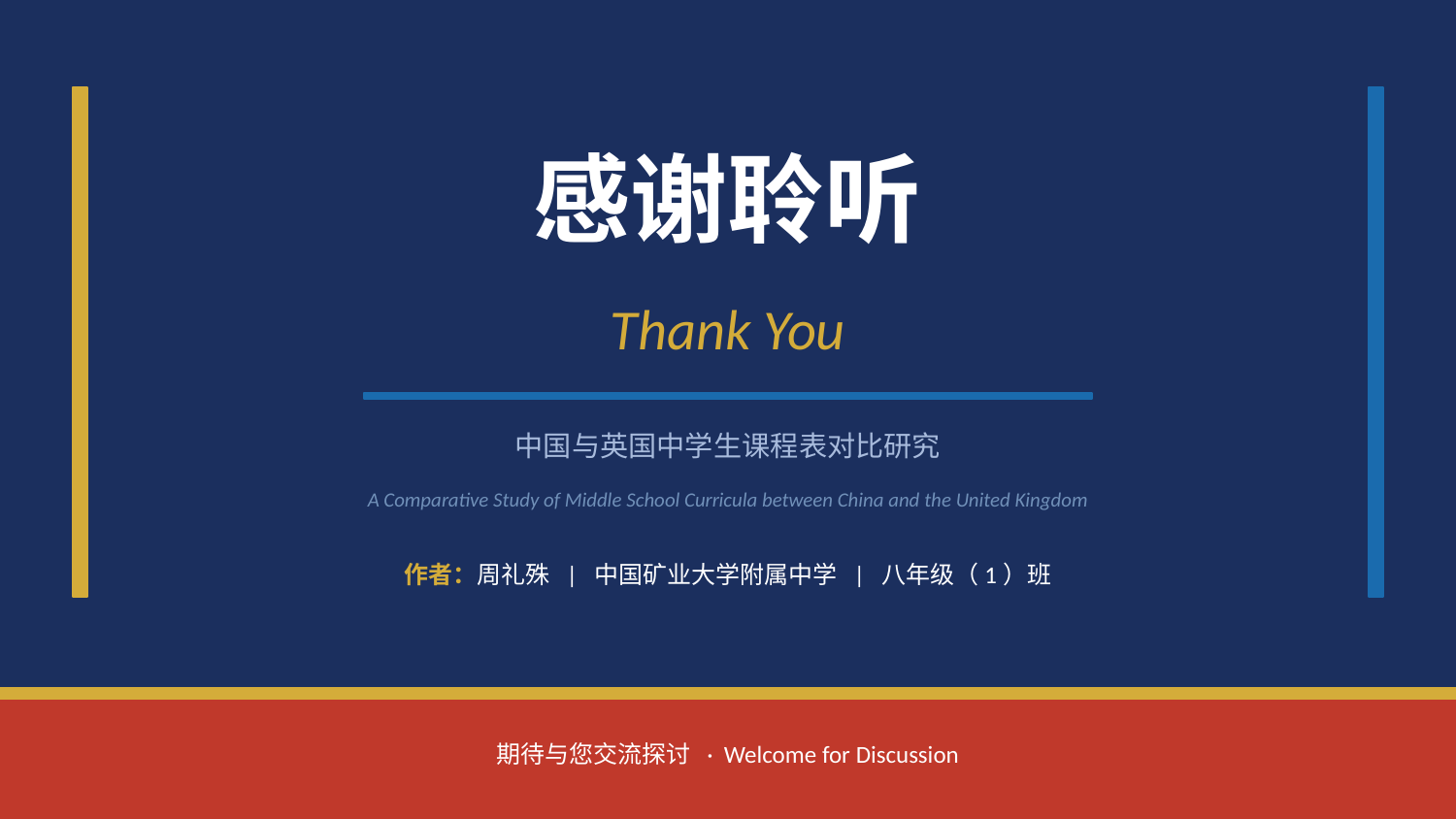

感谢聆听
Thank You

中国与英国中学生课程表对比研究
A Comparative Study of Middle School Curricula between China and the United Kingdom
作者：周礼殊  |  中国矿业大学附属中学  |  八年级（1）班

期待与您交流探讨  ·  Welcome for Discussion